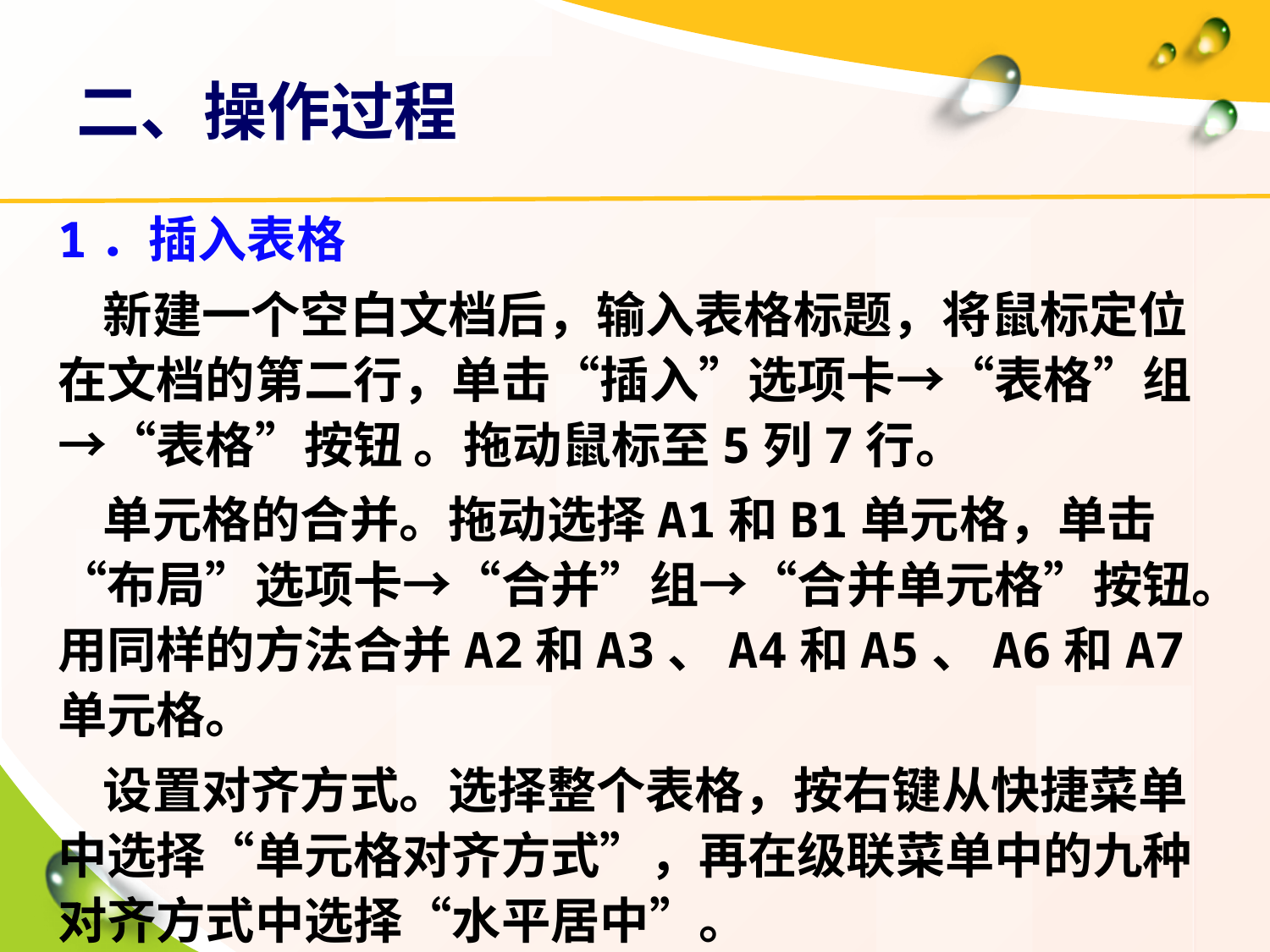

# 二、操作过程
1．插入表格
   新建一个空白文档后，输入表格标题，将鼠标定位在文档的第二行，单击“插入”选项卡→“表格”组→“表格”按钮 。拖动鼠标至5列7行。
   单元格的合并。拖动选择A1和B1单元格，单击“布局”选项卡→“合并”组→“合并单元格”按钮。用同样的方法合并A2和A3、A4和A5、A6和A7单元格。
   设置对齐方式。选择整个表格，按右键从快捷菜单中选择“单元格对齐方式”，再在级联菜单中的九种对齐方式中选择“水平居中”。